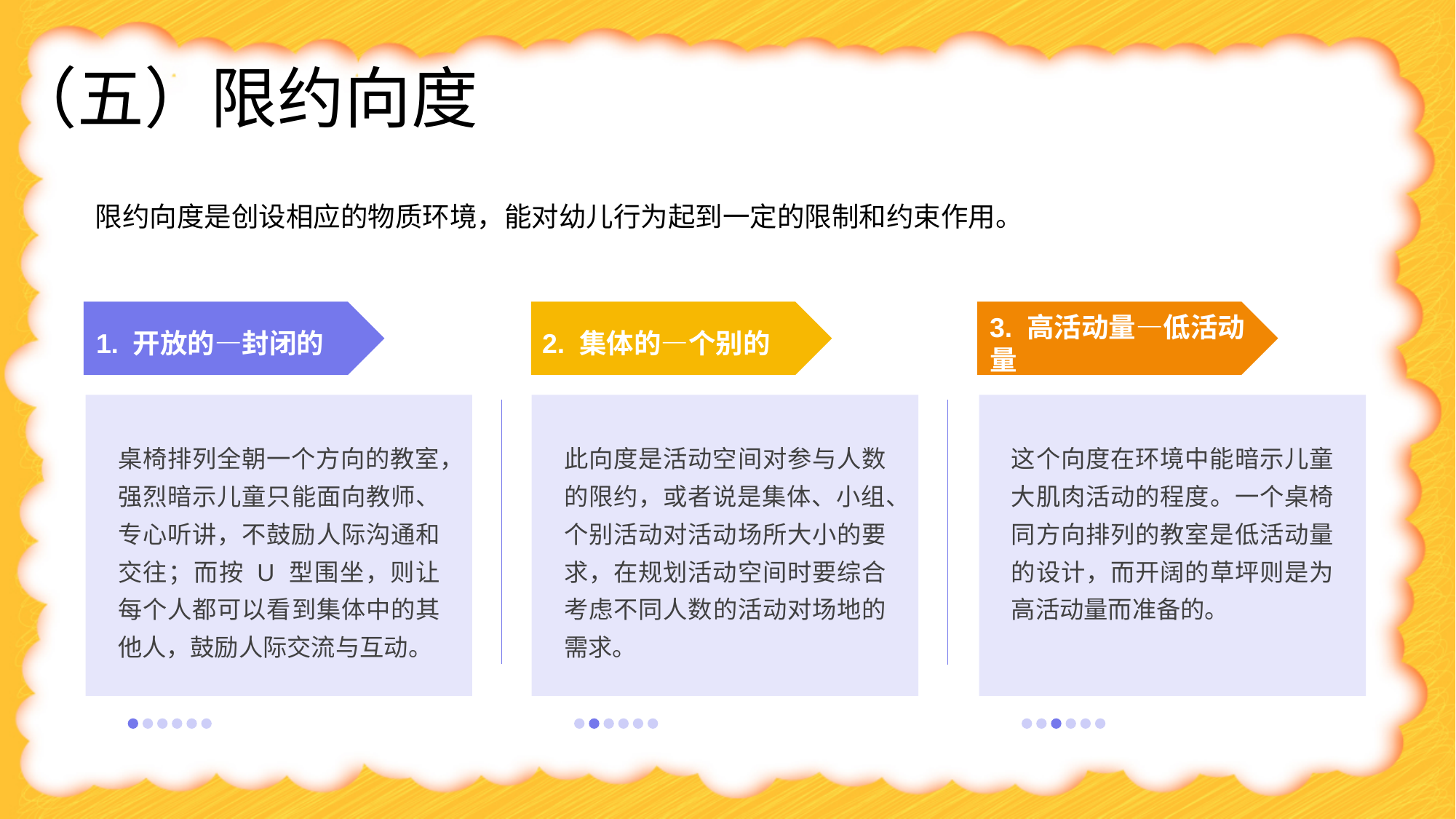

# （五）限约向度
限约向度是创设相应的物质环境，能对幼儿行为起到一定的限制和约束作用。

1. 开放的—封闭的

桌椅排列全朝一个方向的教室，强烈暗示儿童只能面向教师、专心听讲，不鼓励人际沟通和交往；而按 U 型围坐，则让每个人都可以看到集体中的其他人，鼓励人际交流与互动。

2. 集体的—个别的

此向度是活动空间对参与人数的限约，或者说是集体、小组、个别活动对活动场所大小的要求，在规划活动空间时要综合考虑不同人数的活动对场地的需求。

3. 高活动量—低活动量

这个向度在环境中能暗示儿童大肌肉活动的程度。一个桌椅同方向排列的教室是低活动量的设计，而开阔的草坪则是为高活动量而准备的。